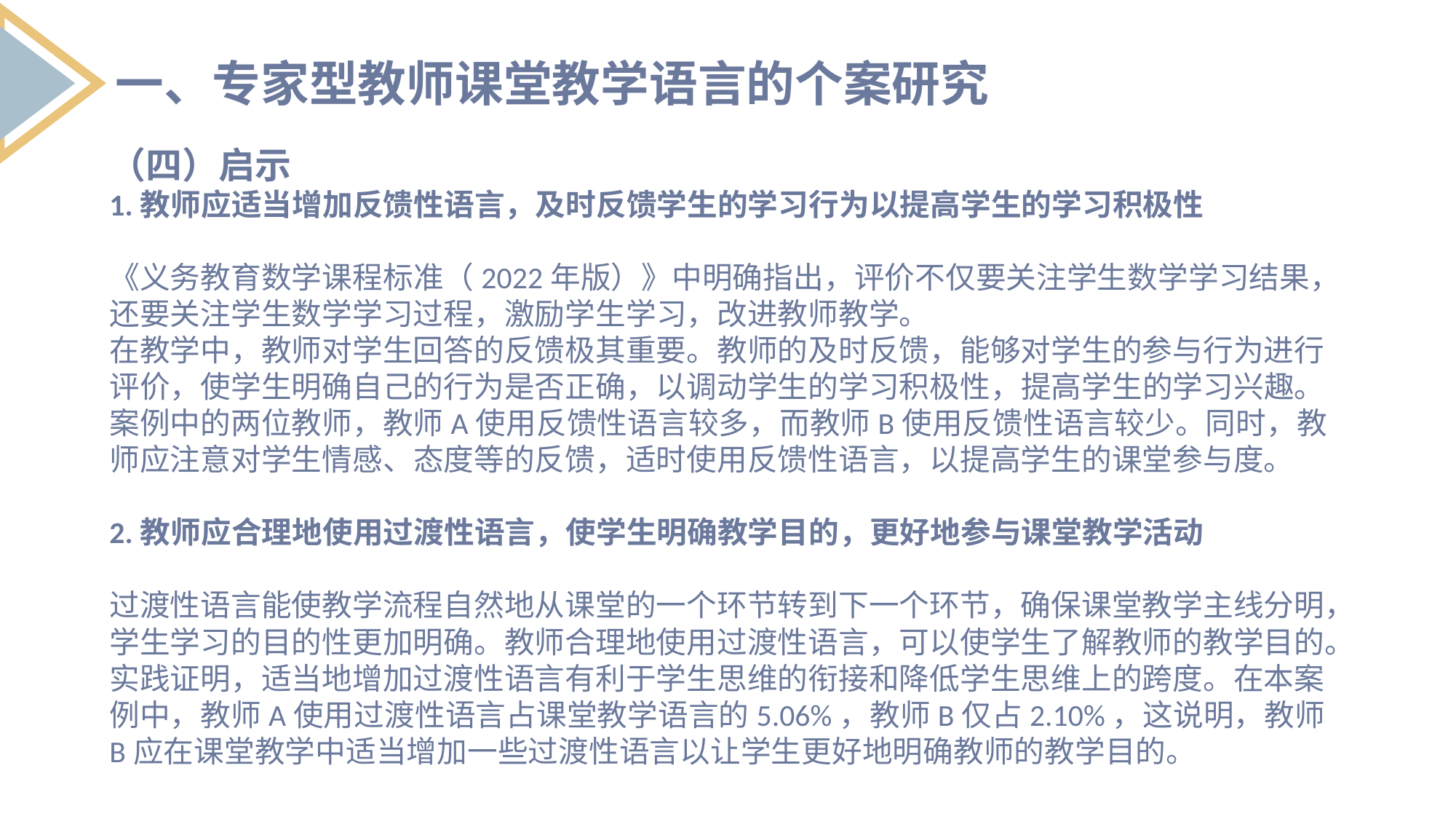

一、专家型教师课堂教学语言的个案研究
（四）启示
1.教师应适当增加反馈性语言，及时反馈学生的学习行为以提高学生的学习积极性

《义务教育数学课程标准（2022年版）》中明确指出，评价不仅要关注学生数学学习结果，还要关注学生数学学习过程，激励学生学习，改进教师教学。
在教学中，教师对学生回答的反馈极其重要。教师的及时反馈，能够对学生的参与行为进行评价，使学生明确自己的行为是否正确，以调动学生的学习积极性，提高学生的学习兴趣。案例中的两位教师，教师A使用反馈性语言较多，而教师B使用反馈性语言较少。同时，教师应注意对学生情感、态度等的反馈，适时使用反馈性语言，以提高学生的课堂参与度。

2.教师应合理地使用过渡性语言，使学生明确教学目的，更好地参与课堂教学活动

过渡性语言能使教学流程自然地从课堂的一个环节转到下一个环节，确保课堂教学主线分明，学生学习的目的性更加明确。教师合理地使用过渡性语言，可以使学生了解教师的教学目的。实践证明，适当地增加过渡性语言有利于学生思维的衔接和降低学生思维上的跨度。在本案例中，教师A使用过渡性语言占课堂教学语言的5.06%，教师B仅占2.10%，这说明，教师B应在课堂教学中适当增加一些过渡性语言以让学生更好地明确教师的教学目的。